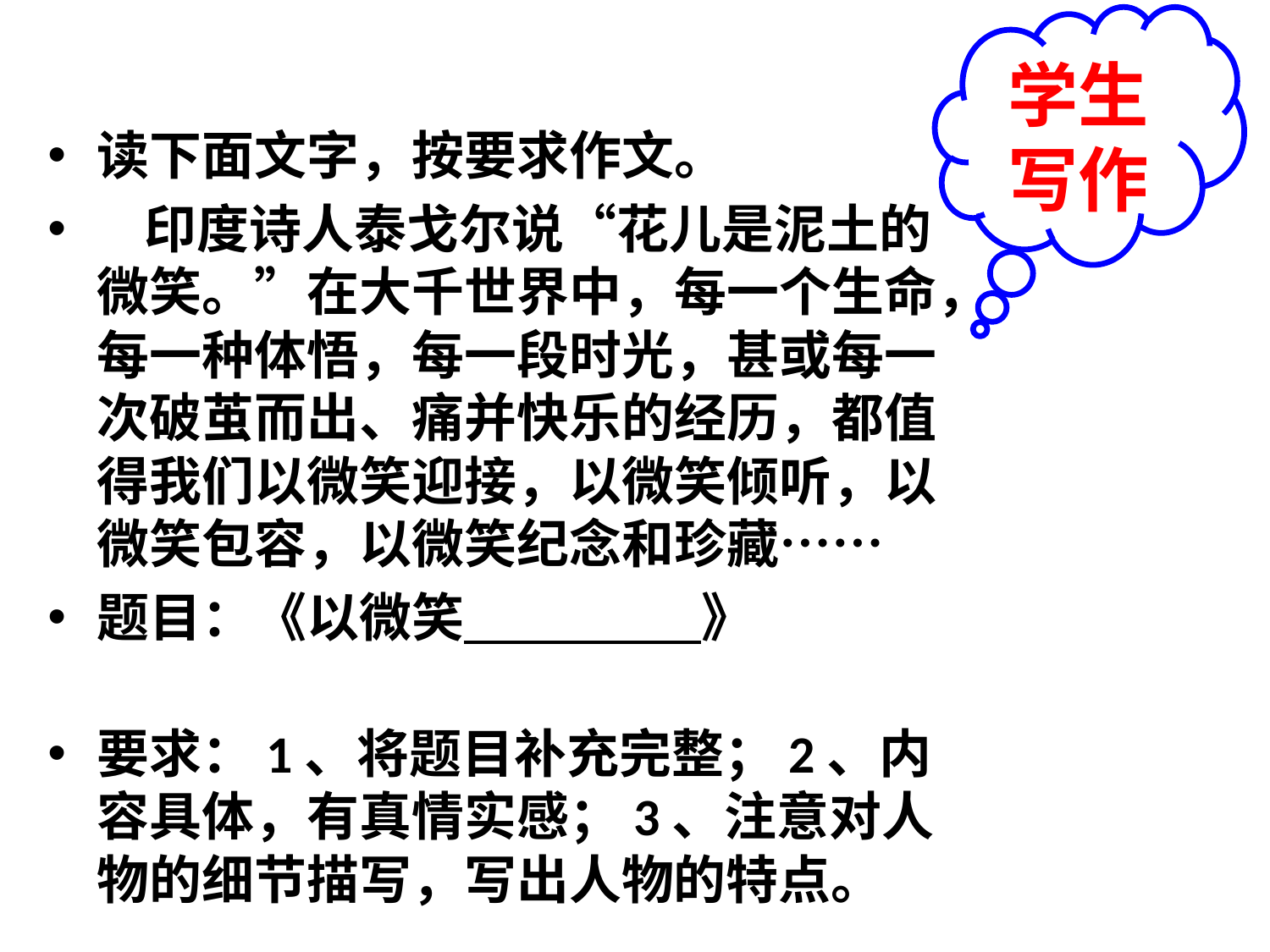

学生写作
读下面文字，按要求作文。
   印度诗人泰戈尔说“花儿是泥土的微笑。”在大千世界中，每一个生命，每一种体悟，每一段时光，甚或每一次破茧而出、痛并快乐的经历，都值得我们以微笑迎接，以微笑倾听，以微笑包容，以微笑纪念和珍藏……
题目：《以微笑                    》
要求：1、将题目补充完整；2、内容具体，有真情实感；3、注意对人物的细节描写，写出人物的特点。